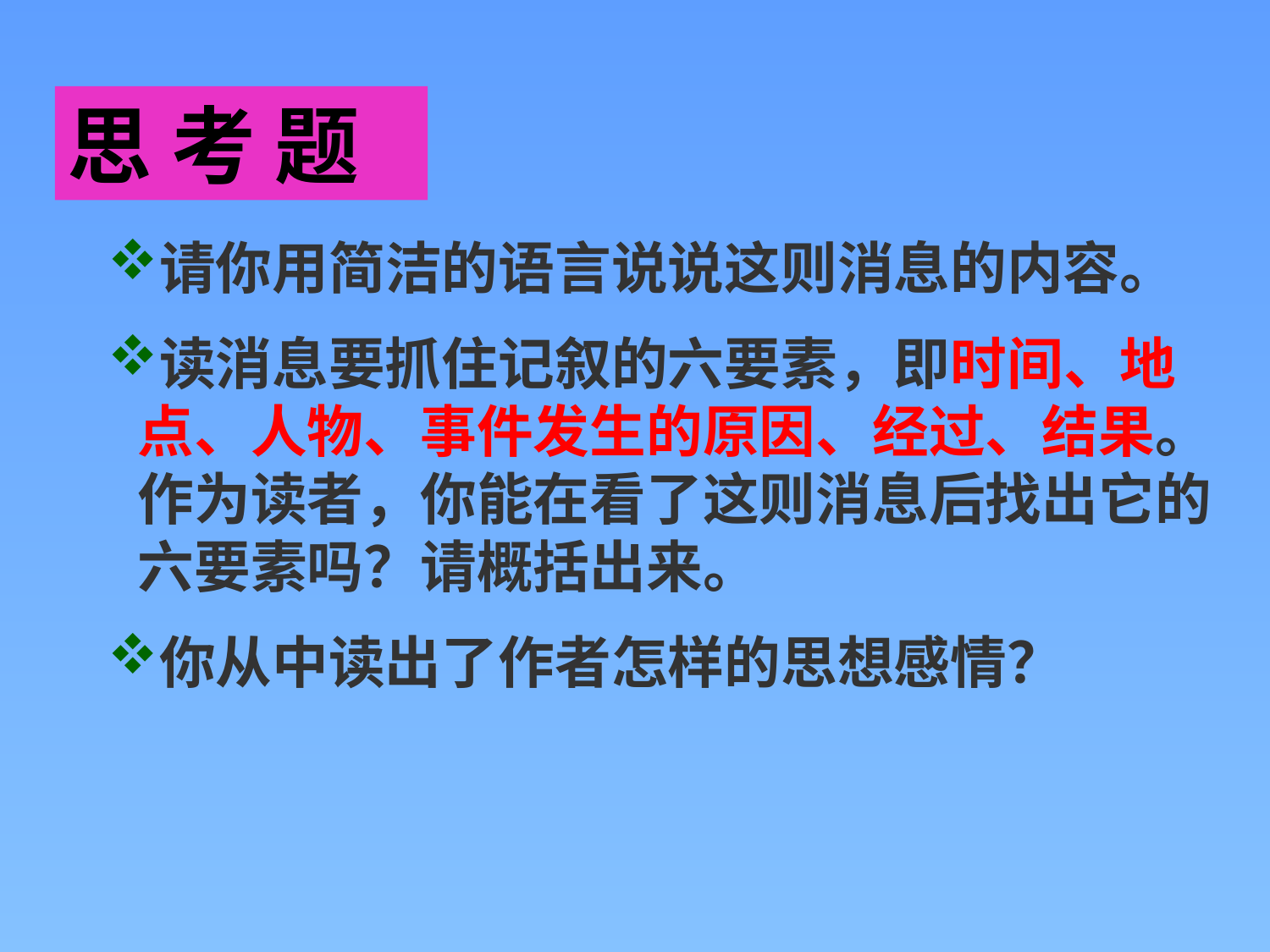

思 考 题
请你用简洁的语言说说这则消息的内容。
读消息要抓住记叙的六要素，即时间、地点、人物、事件发生的原因、经过、结果。作为读者，你能在看了这则消息后找出它的六要素吗？请概括出来。
你从中读出了作者怎样的思想感情？